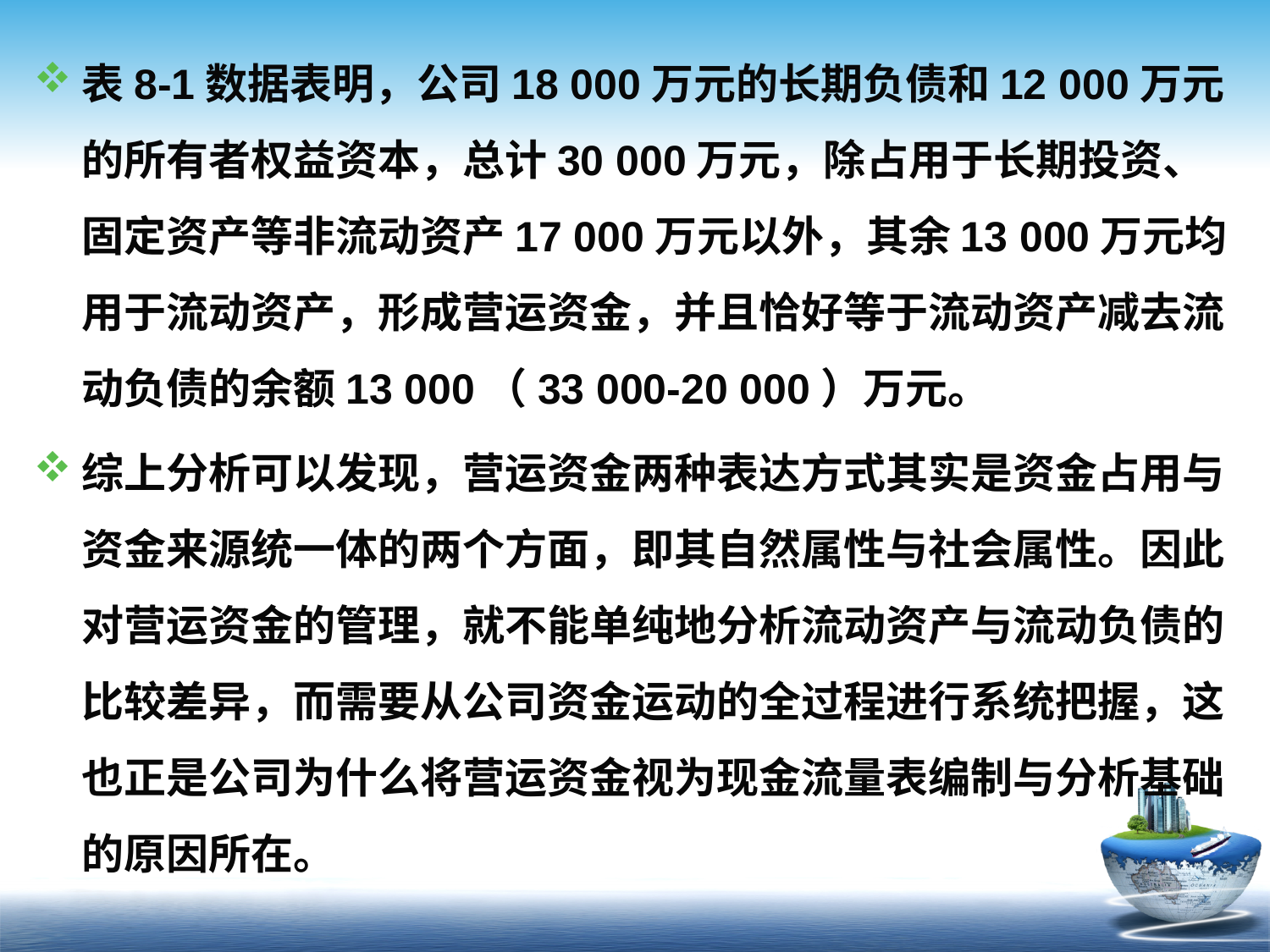

表8-1数据表明，公司18 000万元的长期负债和12 000万元的所有者权益资本，总计30 000万元，除占用于长期投资、固定资产等非流动资产17 000万元以外，其余13 000万元均用于流动资产，形成营运资金，并且恰好等于流动资产减去流动负债的余额13 000（33 000-20 000）万元。
综上分析可以发现，营运资金两种表达方式其实是资金占用与资金来源统一体的两个方面，即其自然属性与社会属性。因此对营运资金的管理，就不能单纯地分析流动资产与流动负债的比较差异，而需要从公司资金运动的全过程进行系统把握，这也正是公司为什么将营运资金视为现金流量表编制与分析基础的原因所在。